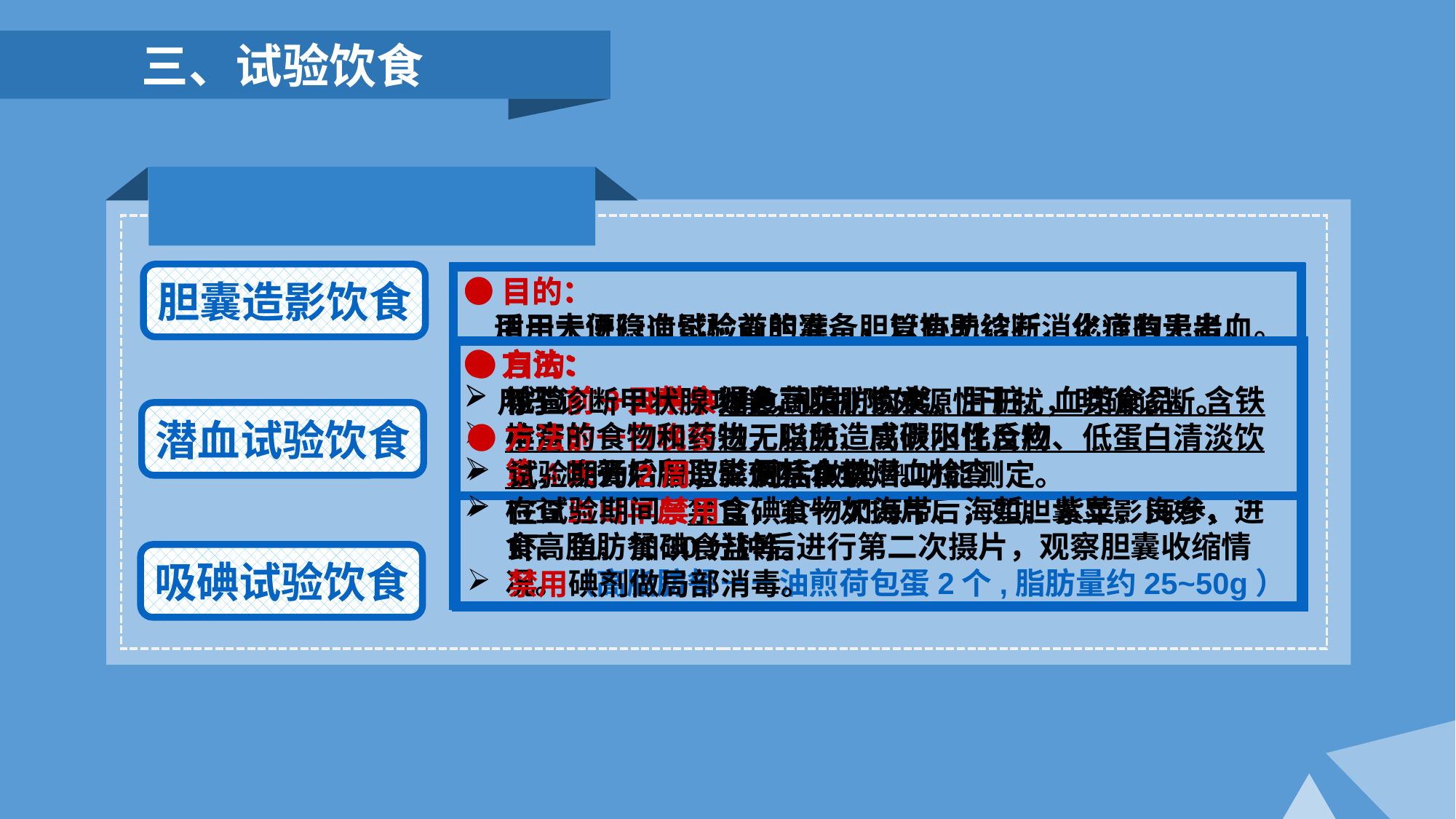

三、试验饮食

胆囊造影饮食
●目的：
　用于大便隐血试验前的准备，以协助诊断消化道有无出血。
●方法：
试验前3天禁食绿色蔬菜、肉类、肝脏、血类食品、含铁丰富的食物和药物，以免造成假阳性反应
第4天开始留取粪便标本做潜血检查
●目的：
　适用于进行造影检查胆囊、胆管有无结石、炎症的患者。
●方法：
检查前一日中午进食高脂肪饮食。
检查前一日晚餐进无脂肪、高碳水化合物、低蛋白清淡饮食，晚餐后服造影剂禁食禁烟。
检查当日早晨禁食，第一次摄片后，如胆囊显影良好，进食高脂肪餐30分钟后进行第二次摄片，观察胆囊收缩情况。（高脂肪餐－－油煎荷包蛋2个,脂肪量约25~50g）
●目的：
　用于诊断甲状腺功能，以排除外源性干扰，明确诊断。
●方法：
试验期为2周，2周后做碘I31功能测定。
在试验期间禁用含碘食物如海带、海蜇、紫菜、海参、虾、鱼、加碘食盐等。
禁用碘剂做局部消毒。
潜血试验饮食
吸碘试验饮食